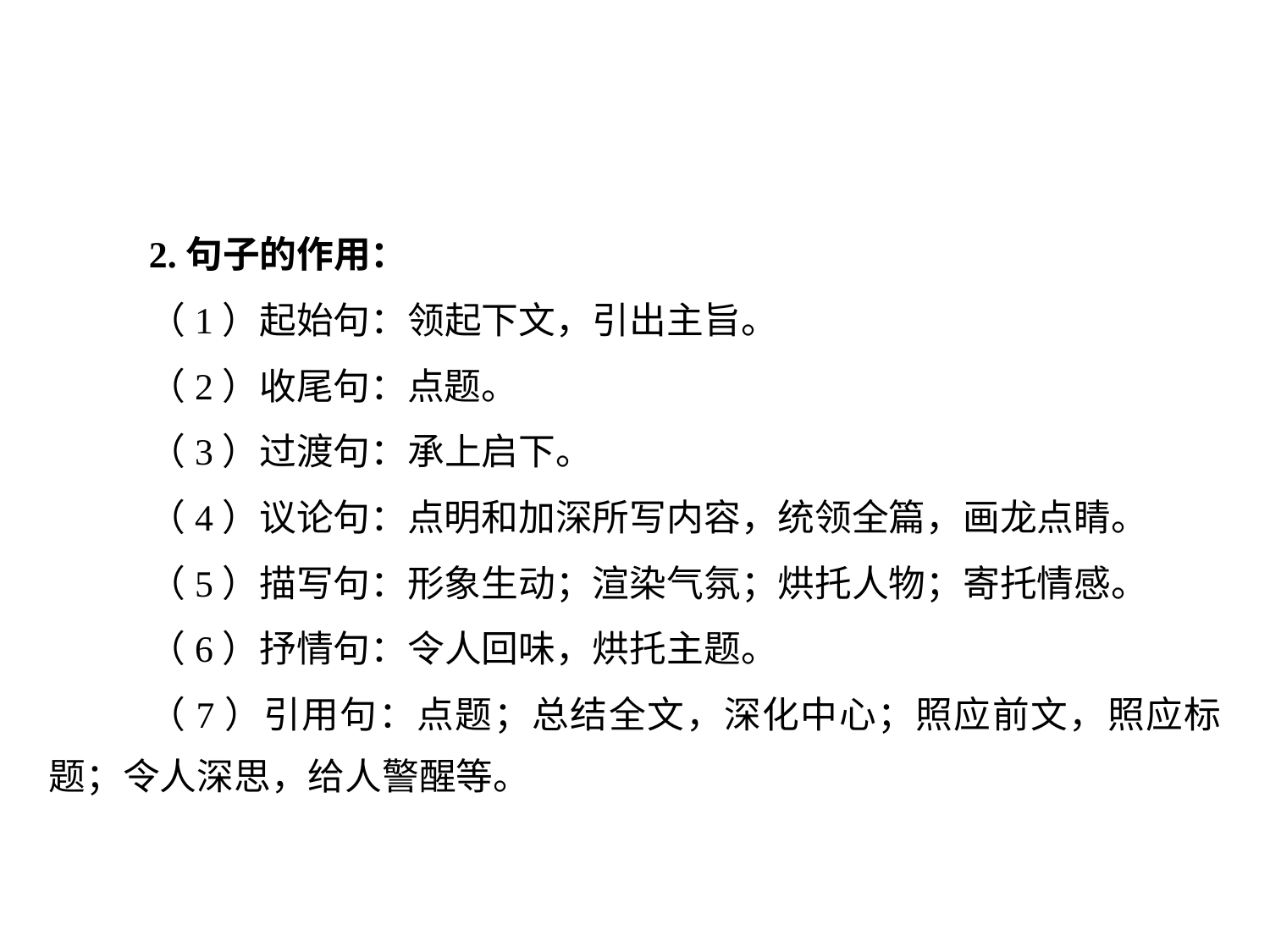

2.句子的作用：
（1）起始句：领起下文，引出主旨。
（2）收尾句：点题。
（3）过渡句：承上启下。
（4）议论句：点明和加深所写内容，统领全篇，画龙点睛。
（5）描写句：形象生动；渲染气氛；烘托人物；寄托情感。
（6）抒情句：令人回味，烘托主题。
（7）引用句：点题；总结全文，深化中心；照应前文，照应标题；令人深思，给人警醒等。